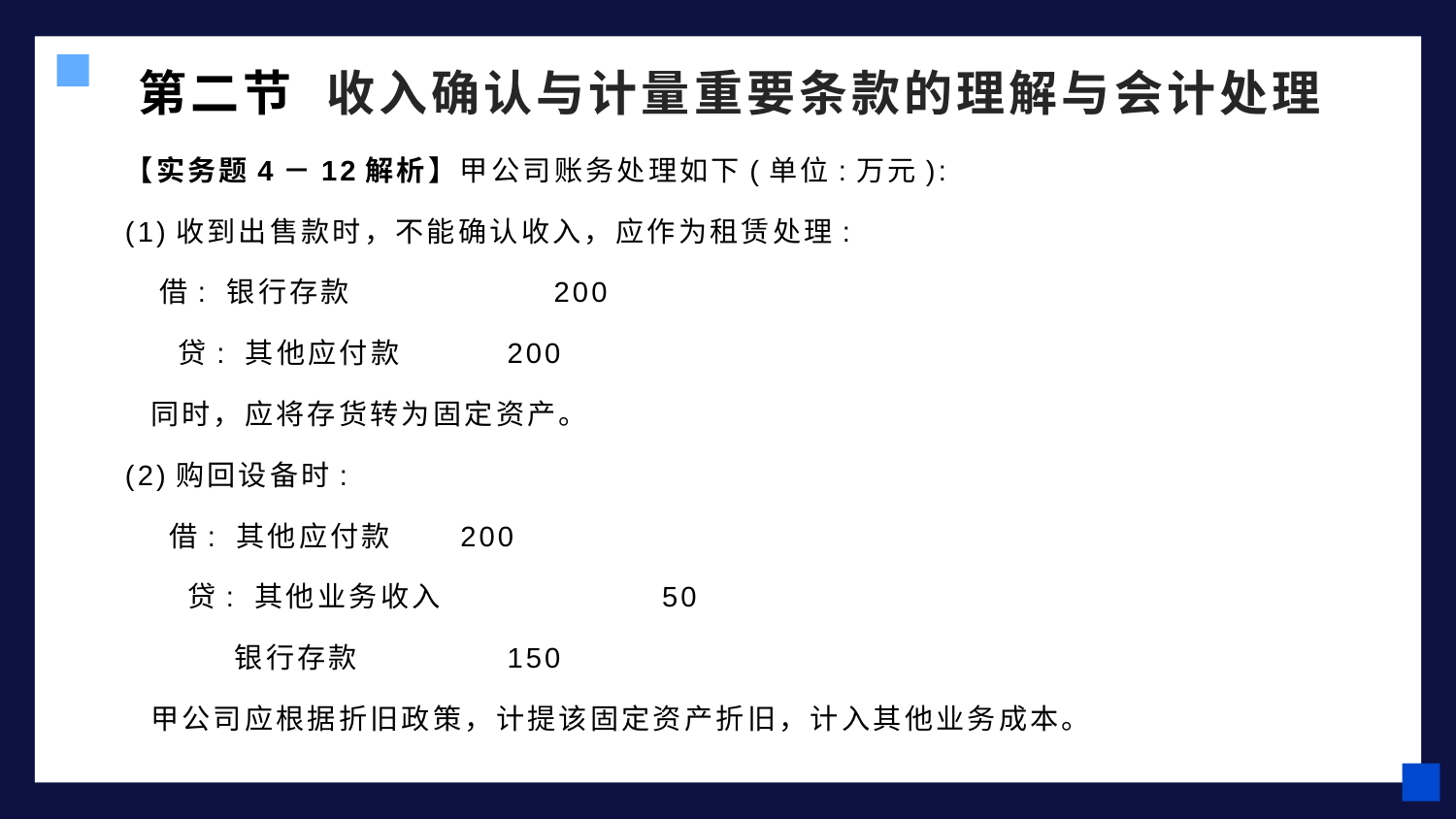

第二节  收入确认与计量重要条款的理解与会计处理
【实务题4－12解析】甲公司账务处理如下(单位:万元):
(1)收到出售款时，不能确认收入，应作为租赁处理:
   借: 银行存款	              200
     贷: 其他应付款	         200
  同时，应将存货转为固定资产。
(2)购回设备时:
    借: 其他应付款	    200
      贷: 其他业务收入	          50
           银行存款	         150
  甲公司应根据折旧政策，计提该固定资产折旧，计入其他业务成本。